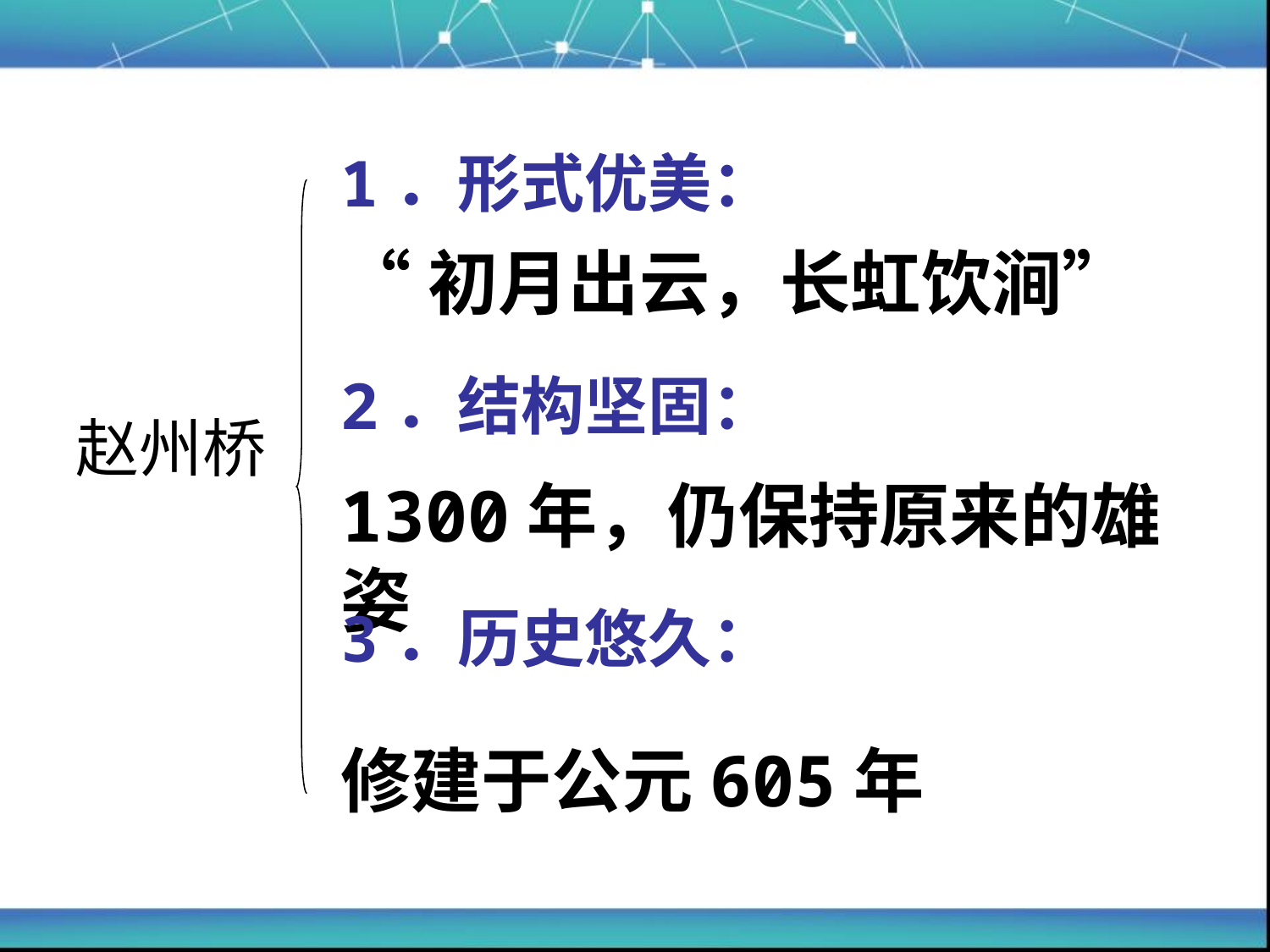

1．形式优美：

“初月出云，长虹饮涧”
2．结构坚固：
赵州桥
1300年，仍保持原来的雄姿
3．历史悠久：
修建于公元605年